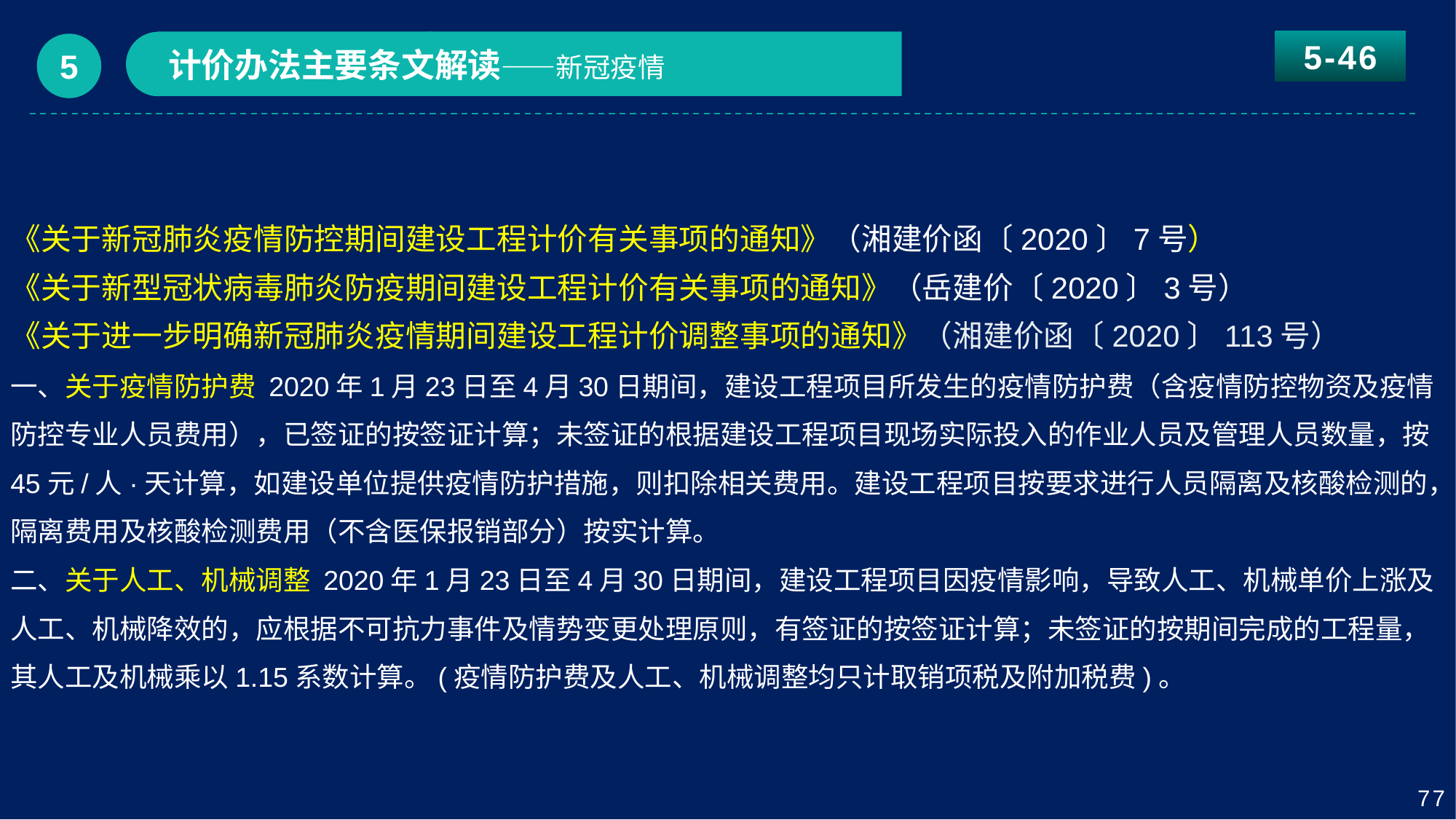

5-46
计价办法主要条文解读——新冠疫情

5
《关于新冠肺炎疫情防控期间建设工程计价有关事项的通知》（湘建价函〔2020〕7号）
《关于新型冠状病毒肺炎防疫期间建设工程计价有关事项的通知》（岳建价〔2020〕3号）
《关于进一步明确新冠肺炎疫情期间建设工程计价调整事项的通知》（湘建价函〔2020〕113号）
一、关于疫情防护费 2020年1月23日至4月30日期间，建设工程项目所发生的疫情防护费（含疫情防控物资及疫情防控专业人员费用），已签证的按签证计算；未签证的根据建设工程项目现场实际投入的作业人员及管理人员数量，按45元/人·天计算，如建设单位提供疫情防护措施，则扣除相关费用。建设工程项目按要求进行人员隔离及核酸检测的，隔离费用及核酸检测费用（不含医保报销部分）按实计算。
二、关于人工、机械调整 2020年1月23日至4月30日期间，建设工程项目因疫情影响，导致人工、机械单价上涨及人工、机械降效的，应根据不可抗力事件及情势变更处理原则，有签证的按签证计算；未签证的按期间完成的工程量，其人工及机械乘以1.15系数计算。(疫情防护费及人工、机械调整均只计取销项税及附加税费)。
77